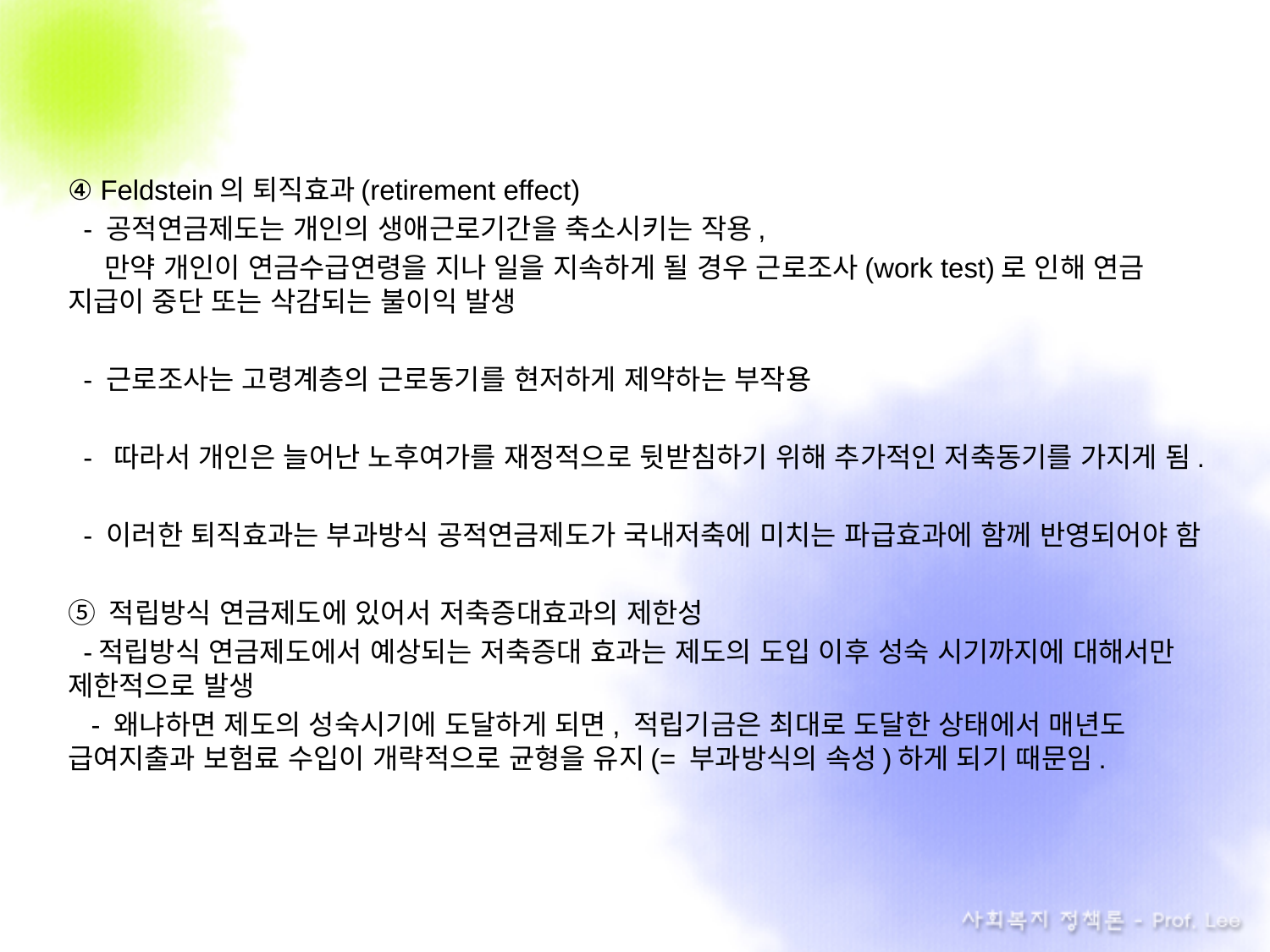

④ Feldstein의 퇴직효과(retirement effect)
  - 공적연금제도는 개인의 생애근로기간을 축소시키는 작용,
    만약 개인이 연금수급연령을 지나 일을 지속하게 될 경우 근로조사(work test)로 인해 연금       지급이 중단 또는 삭감되는 불이익 발생

  - 근로조사는 고령계층의 근로동기를 현저하게 제약하는 부작용

  -  따라서 개인은 늘어난 노후여가를 재정적으로 뒷받침하기 위해 추가적인 저축동기를 가지게 됨.

  - 이러한 퇴직효과는 부과방식 공적연금제도가 국내저축에 미치는 파급효과에 함께 반영되어야 함

⑤ 적립방식 연금제도에 있어서 저축증대효과의 제한성
  -적립방식 연금제도에서 예상되는 저축증대 효과는 제도의 도입 이후 성숙 시기까지에 대해서만 제한적으로 발생
   - 왜냐하면 제도의 성숙시기에 도달하게 되면, 적립기금은 최대로 도달한 상태에서 매년도 급여지출과 보험료 수입이 개략적으로 균형을 유지(= 부과방식의 속성)하게 되기 때문임.